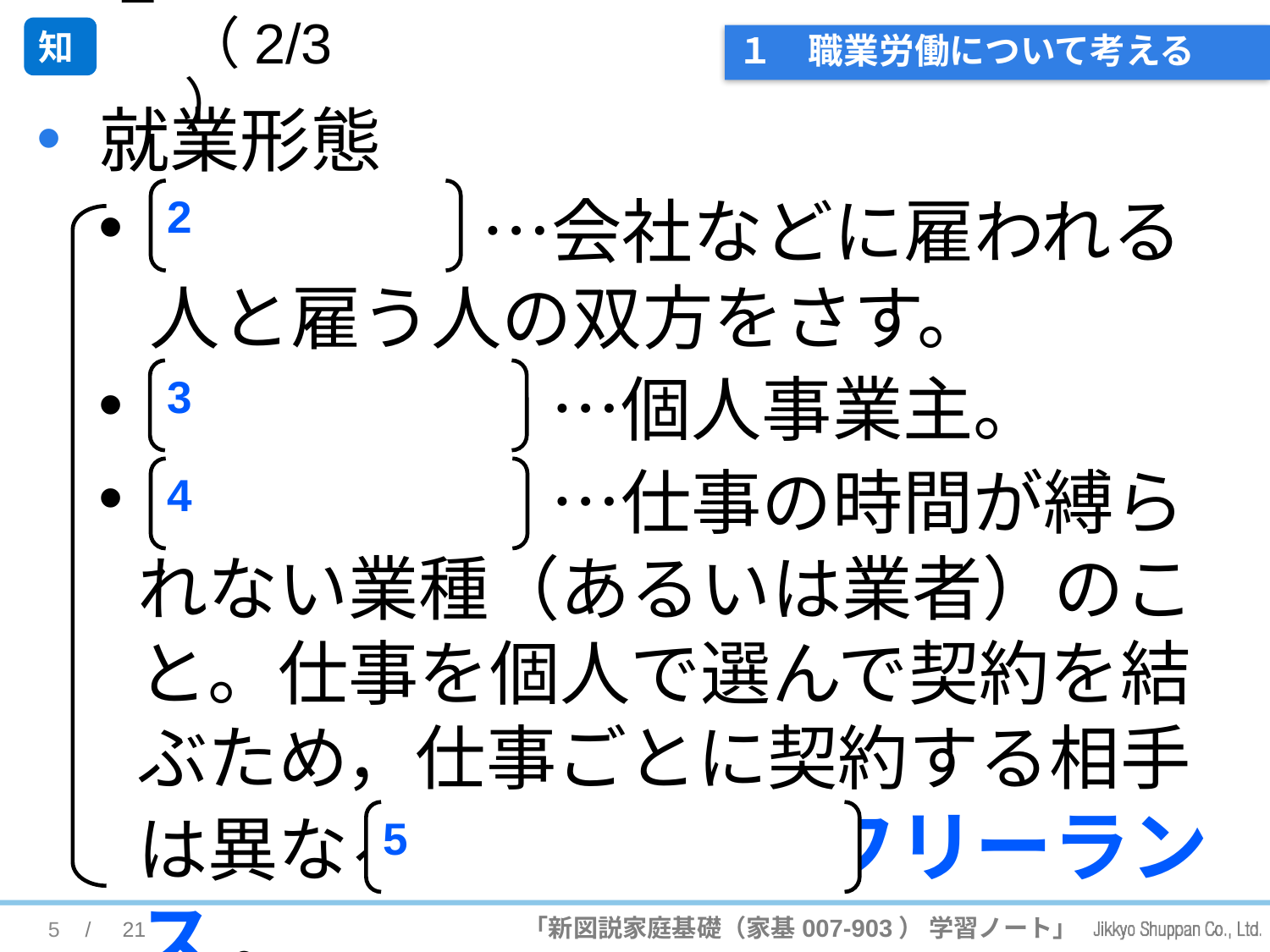

１　（2/3）
知
# １　職業労働について考える
就業形態
 (2)雇用者 …会社などに雇われる
人と雇う人の双方をさす。
 (3)自営業者 …個人事業主。
 (4)自由業者 …仕事の時間が縛られない業種（あるいは業者）のこと。仕事を個人で選んで契約を結ぶため，仕事ごとに契約する相手は異なる。別呼称 (5) フリーランス 。
2

3
4
5
5